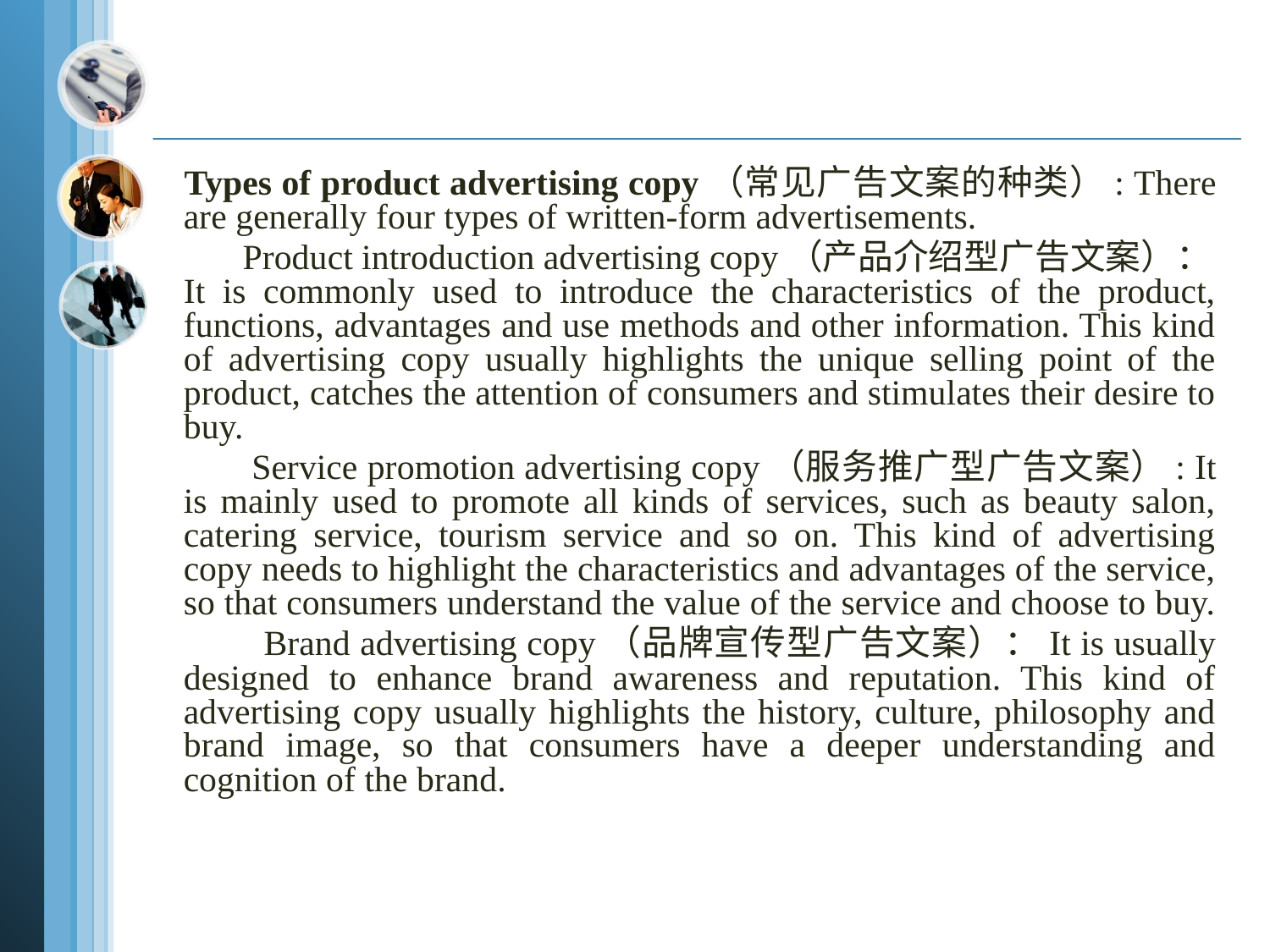

Types of product advertising copy（常见广告文案的种类）: There are generally four types of written-form advertisements.
            Product introduction advertising copy（产品介绍型广告文案）：It is commonly used to introduce the characteristics of the product, functions, advantages and use methods and other information. This kind of advertising copy usually highlights the unique selling point of the product, catches the attention of consumers and stimulates their desire to buy.
            Service promotion advertising copy（服务推广型广告文案）: It is mainly used to promote all kinds of services, such as beauty salon, catering service, tourism service and so on. This kind of advertising copy needs to highlight the characteristics and advantages of the service, so that consumers understand the value of the service and choose to buy.
             Brand advertising copy（品牌宣传型广告文案）：It is usually designed to enhance brand awareness and reputation. This kind of advertising copy usually highlights the history, culture, philosophy and brand image, so that consumers have a deeper understanding and cognition of the brand.